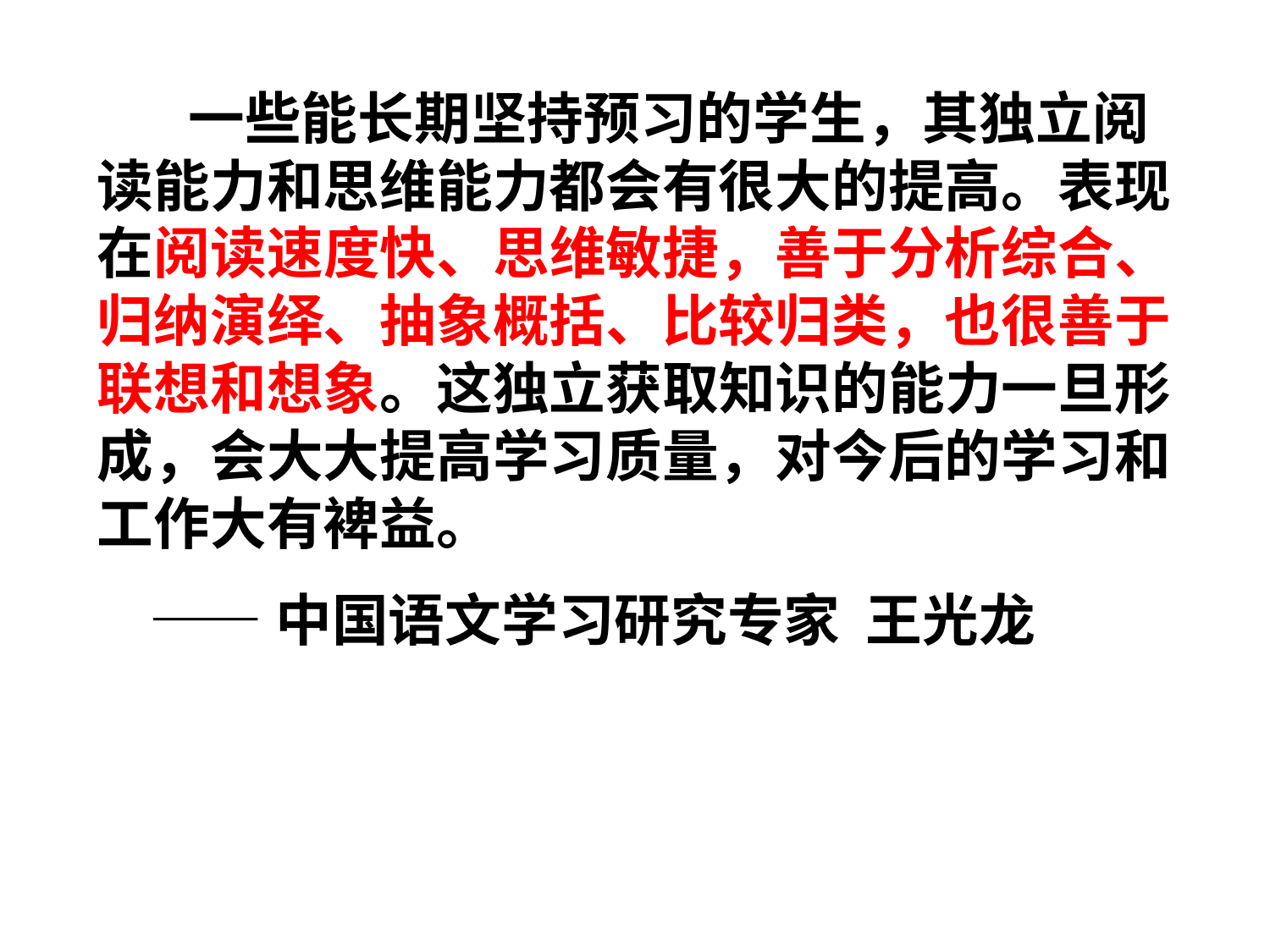

一些能长期坚持预习的学生，其独立阅读能力和思维能力都会有很大的提高。表现在阅读速度快、思维敏捷，善于分析综合、归纳演绎、抽象概括、比较归类，也很善于联想和想象。这独立获取知识的能力一旦形成，会大大提高学习质量，对今后的学习和工作大有裨益。
    ——中国语文学习研究专家  王光龙